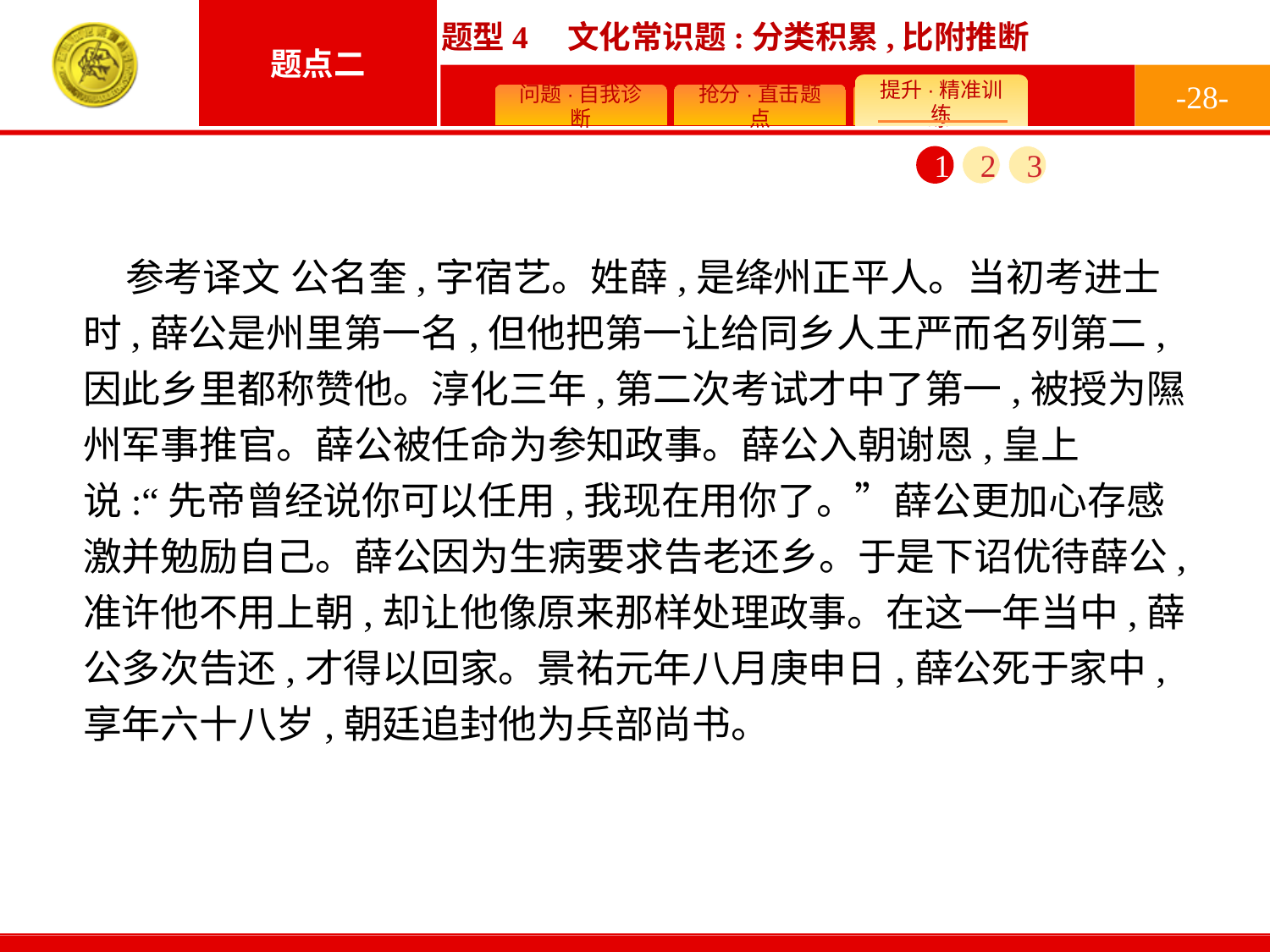

-28-
1
2
3
参考译文 公名奎,字宿艺。姓薛,是绛州正平人。当初考进士时,薛公是州里第一名,但他把第一让给同乡人王严而名列第二,因此乡里都称赞他。淳化三年,第二次考试才中了第一,被授为隰州军事推官。薛公被任命为参知政事。薛公入朝谢恩,皇上说:“先帝曾经说你可以任用,我现在用你了。”薛公更加心存感激并勉励自己。薛公因为生病要求告老还乡。于是下诏优待薛公,准许他不用上朝,却让他像原来那样处理政事。在这一年当中,薛公多次告还,才得以回家。景祐元年八月庚申日,薛公死于家中,享年六十八岁,朝廷追封他为兵部尚书。